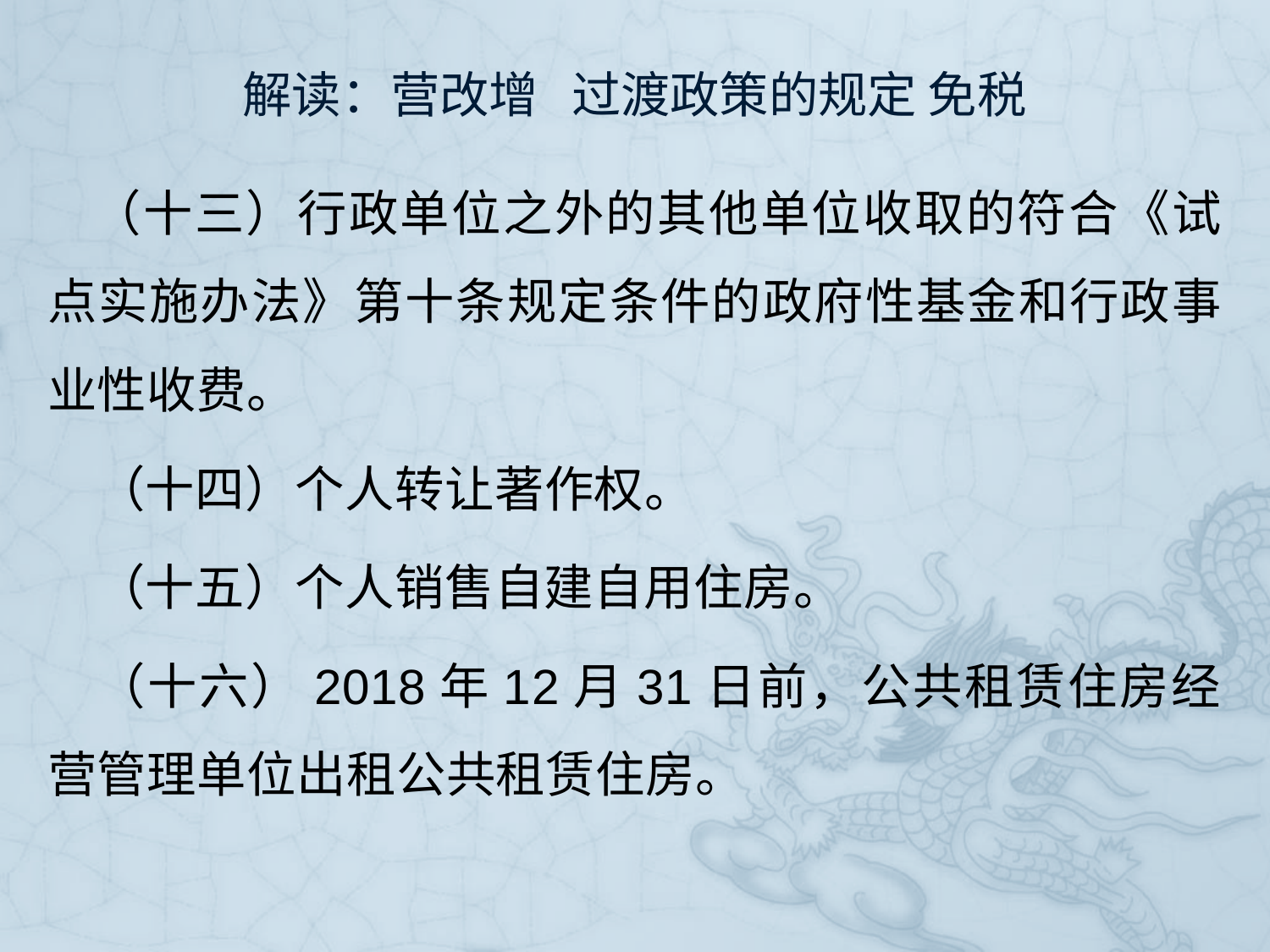

# 解读：营改增   过渡政策的规定 免税
（十三）行政单位之外的其他单位收取的符合《试点实施办法》第十条规定条件的政府性基金和行政事业性收费。
（十四）个人转让著作权。
（十五）个人销售自建自用住房。
（十六）2018年12月31日前，公共租赁住房经营管理单位出租公共租赁住房。